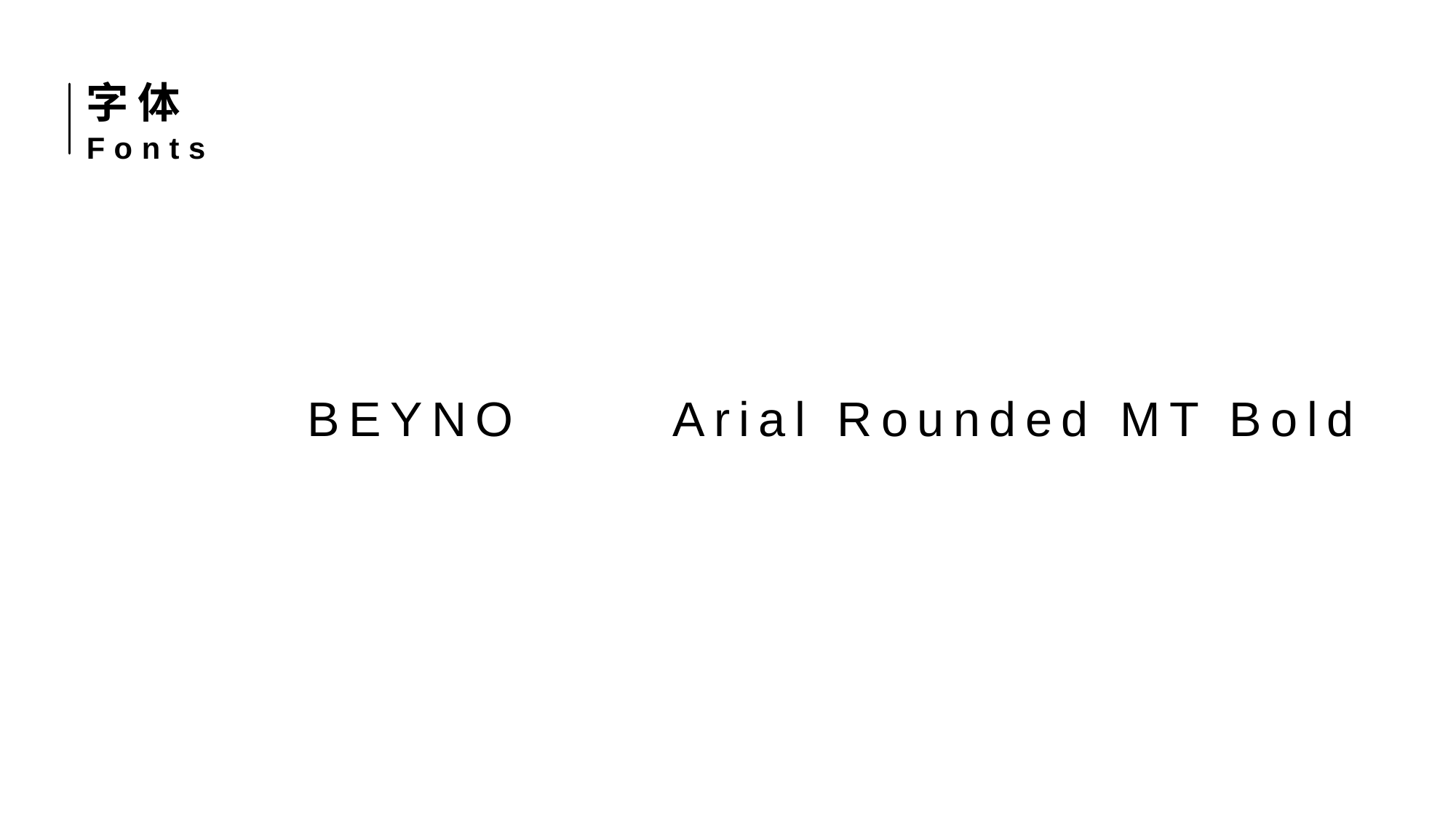

字体
Fonts
BEYNO
Arial Rounded MT Bold